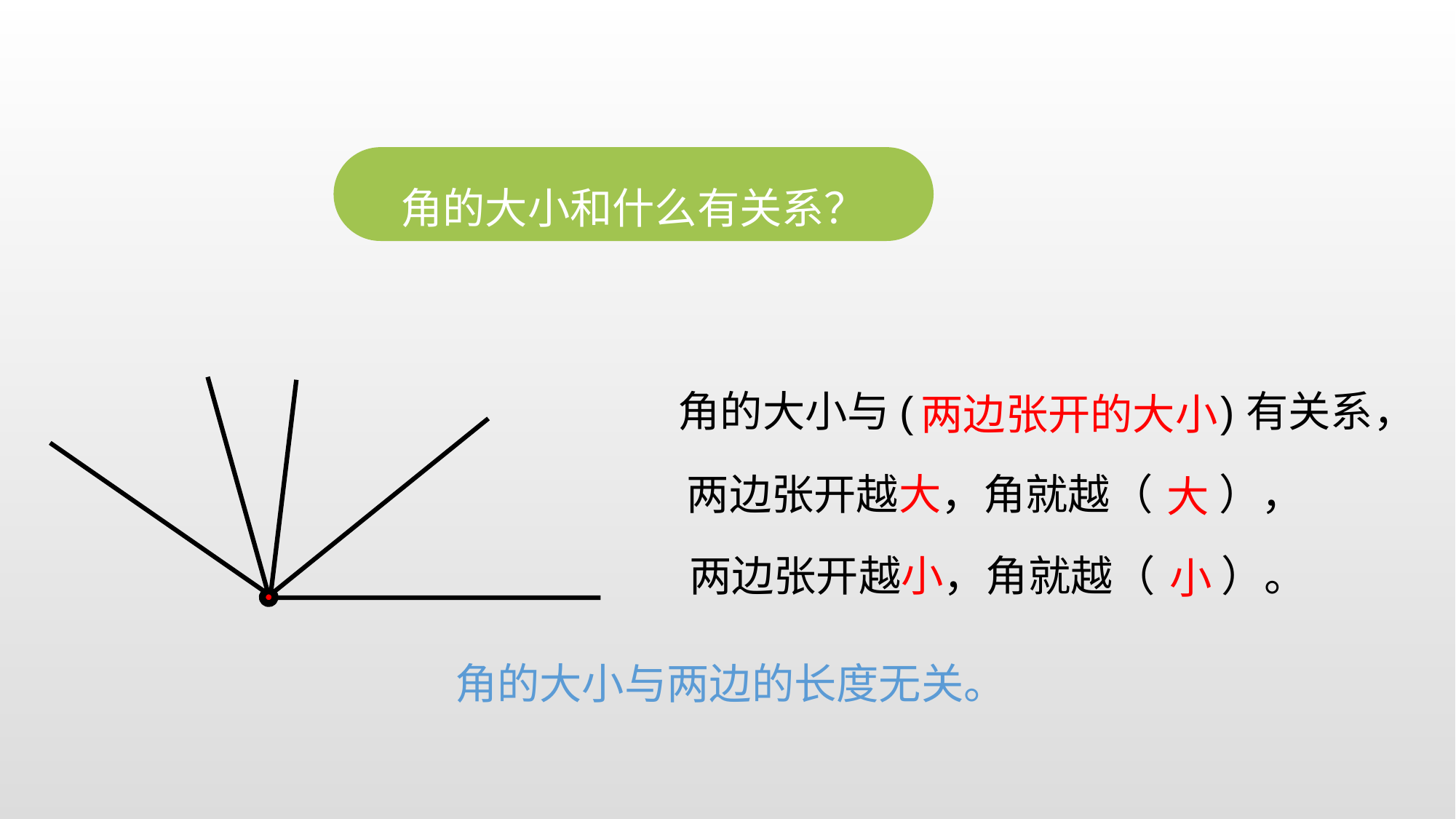

角的大小和什么有关系？

两边张开的大小
角的大小与(                          )有关系，

大
两边张开越大，角就越（       ），
小
两边张开越小，角就越（       ）。

角的大小与两边的长度无关。